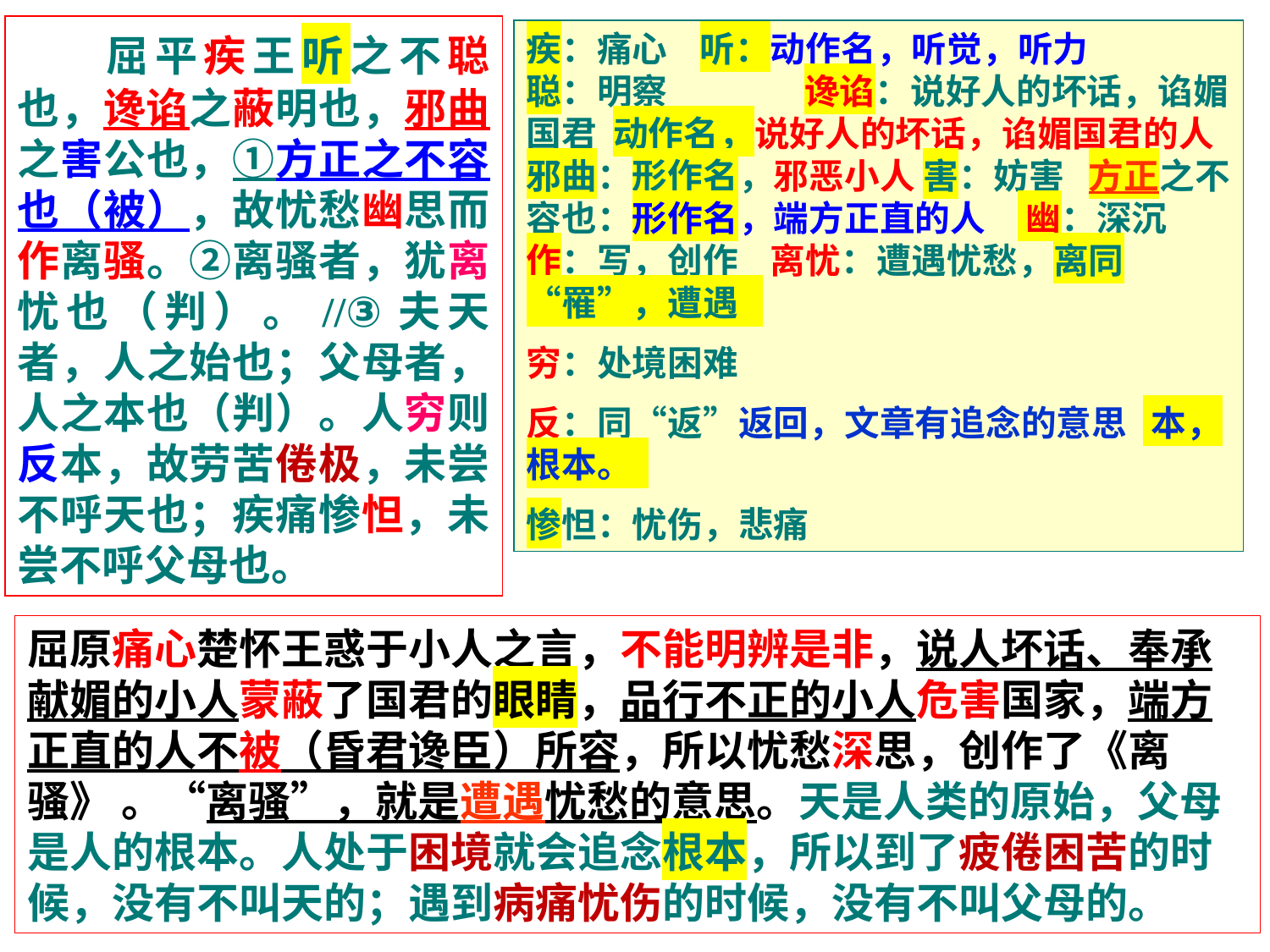

屈平疾王听之不聪也，谗谄之蔽明也，邪曲之害公也，①方正之不容也（被），故忧愁幽思而作离骚。②离骚者，犹离忧也（判）。//③夫天者，人之始也；父母者，人之本也（判）。人穷则反本，故劳苦倦极，未尝不呼天也；疾痛惨怛，未尝不呼父母也。
疾：痛心    听：动作名，听觉，听力          聪：明察                 谗谄：说好人的坏话，谄媚国君  动作名，说好人的坏话，谄媚国君的人   邪曲：形作名，邪恶小人 害：妨害   方正之不容也：形作名，端方正直的人     幽：深沉       作：写，创作    离忧：遭遇忧愁，离同“罹”，遭遇
穷：处境困难
反：同“返”返回，文章有追念的意思   本，根本。
惨怛：忧伤，悲痛
屈原痛心楚怀王惑于小人之言，不能明辨是非，说人坏话、奉承献媚的小人蒙蔽了国君的眼睛，品行不正的小人危害国家，端方正直的人不被（昏君谗臣）所容，所以忧愁深思，创作了《离骚》 。“离骚”，就是遭遇忧愁的意思。天是人类的原始，父母是人的根本。人处于困境就会追念根本，所以到了疲倦困苦的时候，没有不叫天的；遇到病痛忧伤的时候，没有不叫父母的。